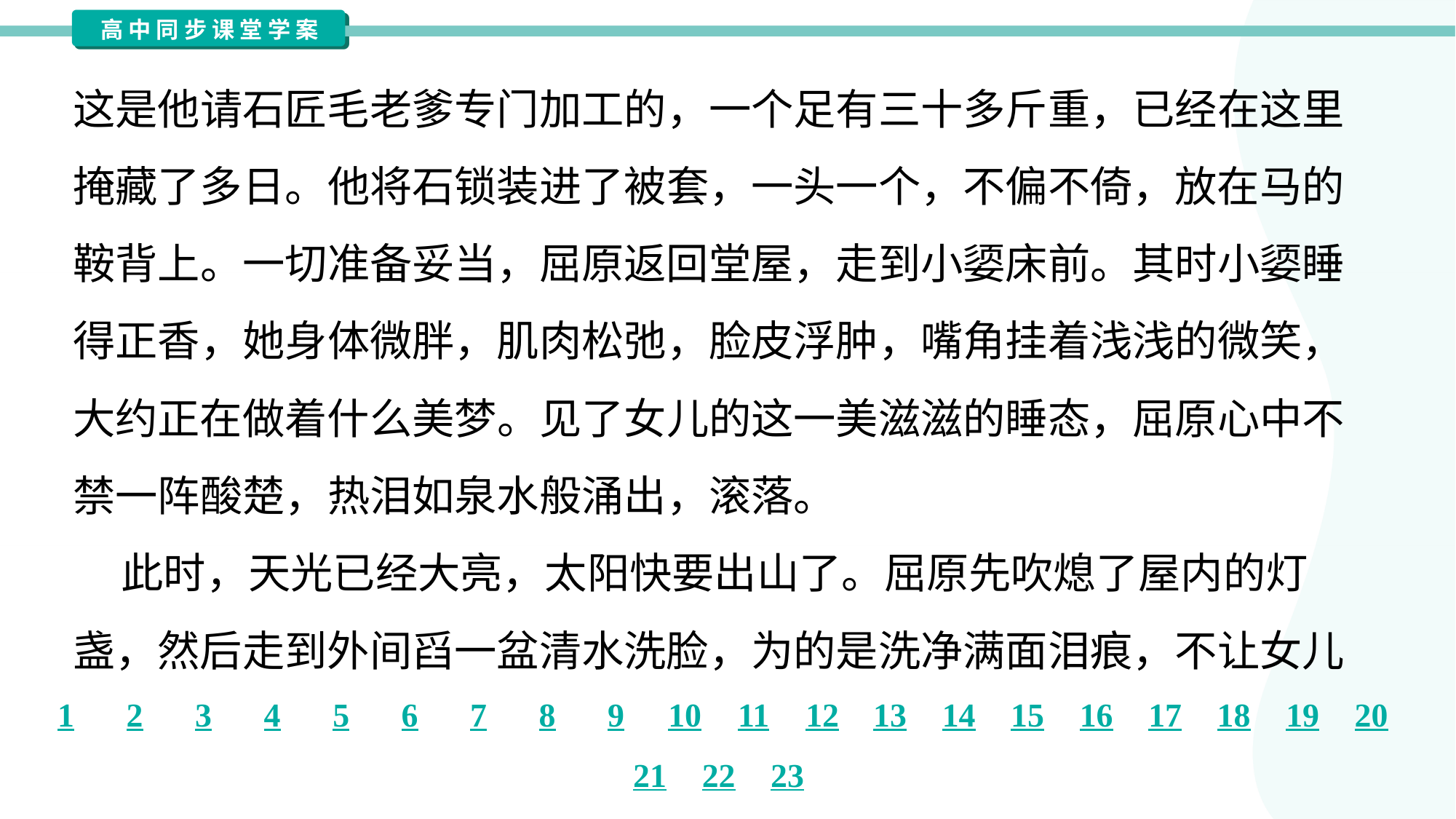

这是他请石匠毛老爹专门加工的，一个足有三十多斤重，已经在这里
掩藏了多日。他将石锁装进了被套，一头一个，不偏不倚，放在马的
鞍背上。一切准备妥当，屈原返回堂屋，走到小媭床前。其时小媭睡
得正香，她身体微胖，肌肉松弛，脸皮浮肿，嘴角挂着浅浅的微笑，
大约正在做着什么美梦。见了女儿的这一美滋滋的睡态，屈原心中不
禁一阵酸楚，热泪如泉水般涌出，滚落。
    此时，天光已经大亮，太阳快要出山了。屈原先吹熄了屋内的灯
盏，然后走到外间舀一盆清水洗脸，为的是洗净满面泪痕，不让女儿